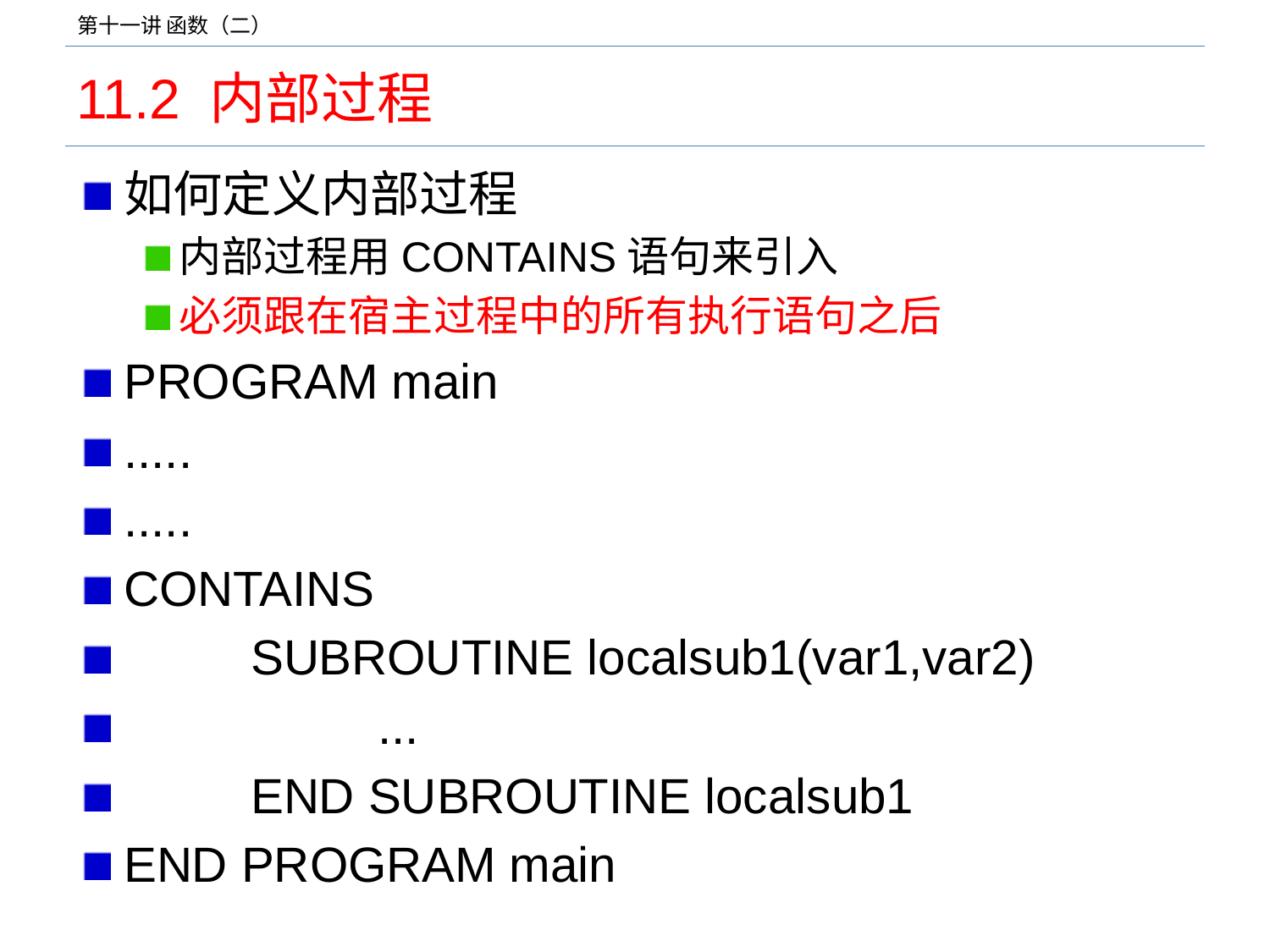

# 11.2 内部过程
如何定义内部过程
内部过程用CONTAINS语句来引入
必须跟在宿主过程中的所有执行语句之后
PROGRAM main
.....
.....
CONTAINS
	SUBROUTINE localsub1(var1,var2)
		...
	END SUBROUTINE localsub1
END PROGRAM main